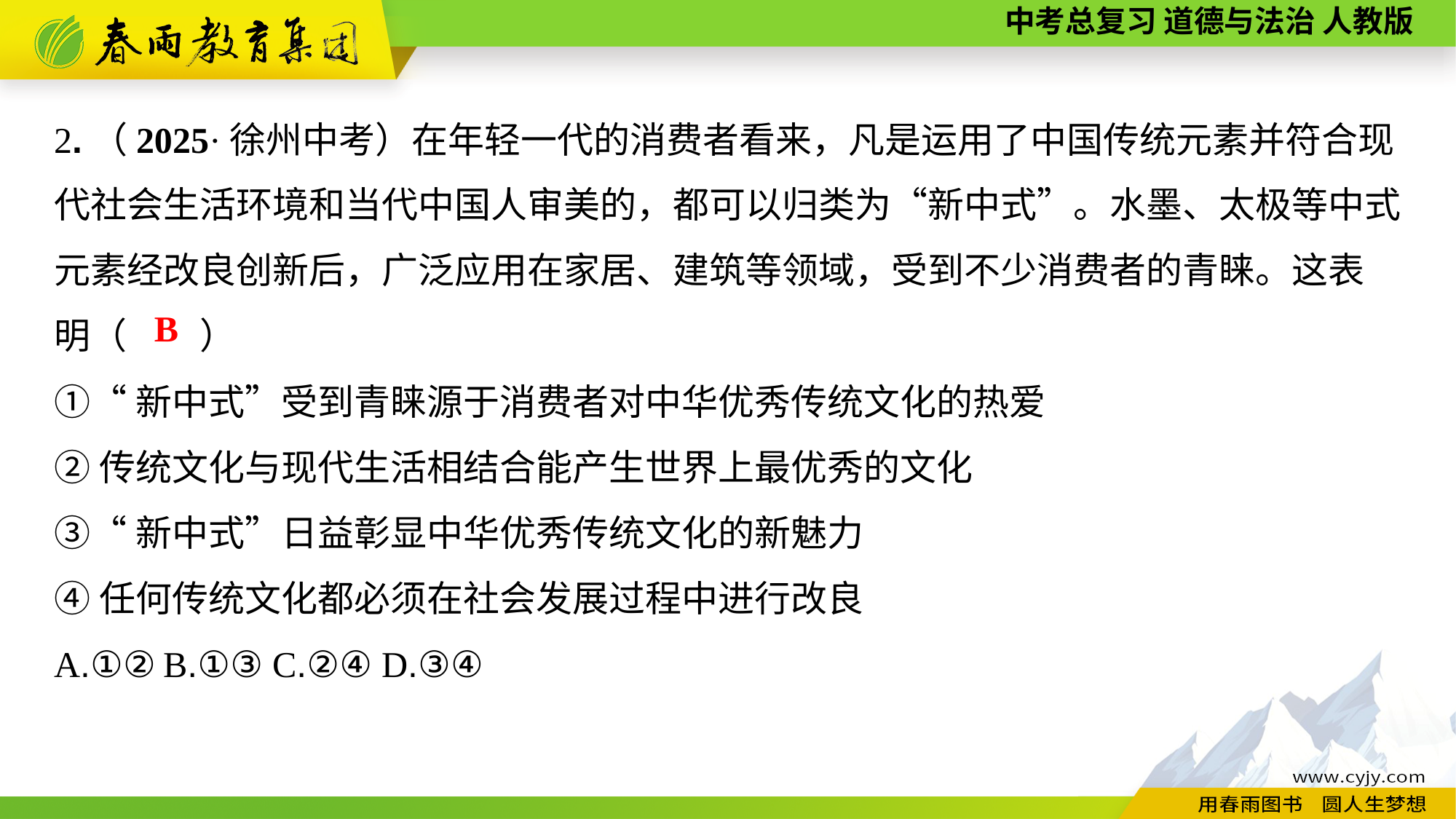

2.（2025·徐州中考）在年轻一代的消费者看来，凡是运用了中国传统元素并符合现代社会生活环境和当代中国人审美的，都可以归类为“新中式”。水墨、太极等中式元素经改良创新后，广泛应用在家居、建筑等领域，受到不少消费者的青睐。这表
明（　　）
①“新中式”受到青睐源于消费者对中华优秀传统文化的热爱
②传统文化与现代生活相结合能产生世界上最优秀的文化
③“新中式”日益彰显中华优秀传统文化的新魅力
④任何传统文化都必须在社会发展过程中进行改良
A.①②	B.①③	C.②④	D.③④
B